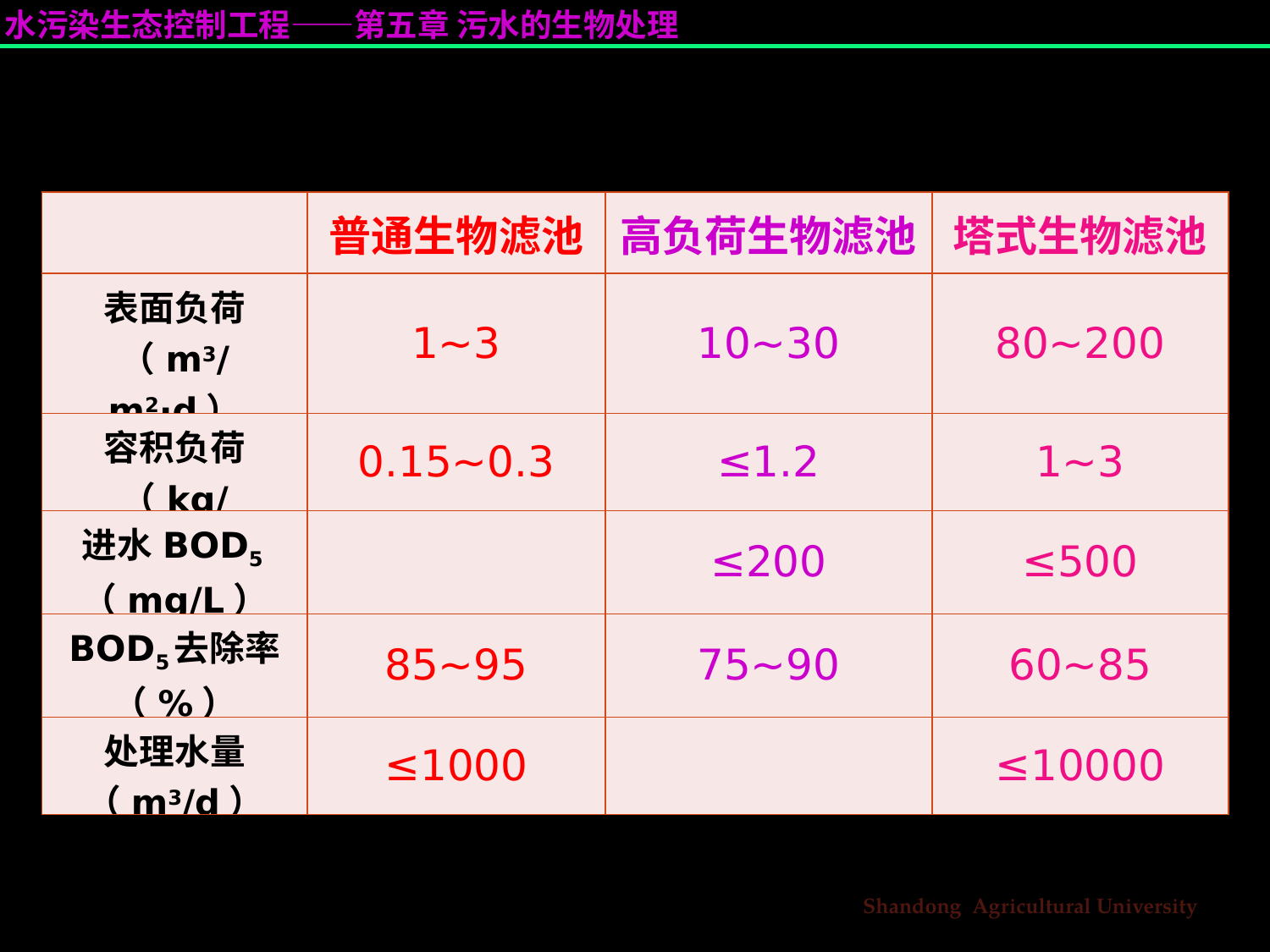

|  | 普通生物滤池 | 高负荷生物滤池 | 塔式生物滤池 |
| --- | --- | --- | --- |
| 表面负荷（m3/m2·d） | 1~3 | 10~30 | 80~200 |
| 容积负荷（kg/m3·d） | 0.15~0.3 | ≤1.2 | 1~3 |
| 进水BOD5（mg/L） |  | ≤200 | ≤500 |
| BOD5去除率（%） | 85~95 | 75~90 | 60~85 |
| 处理水量（m3/d） | ≤1000 |  | ≤10000 |